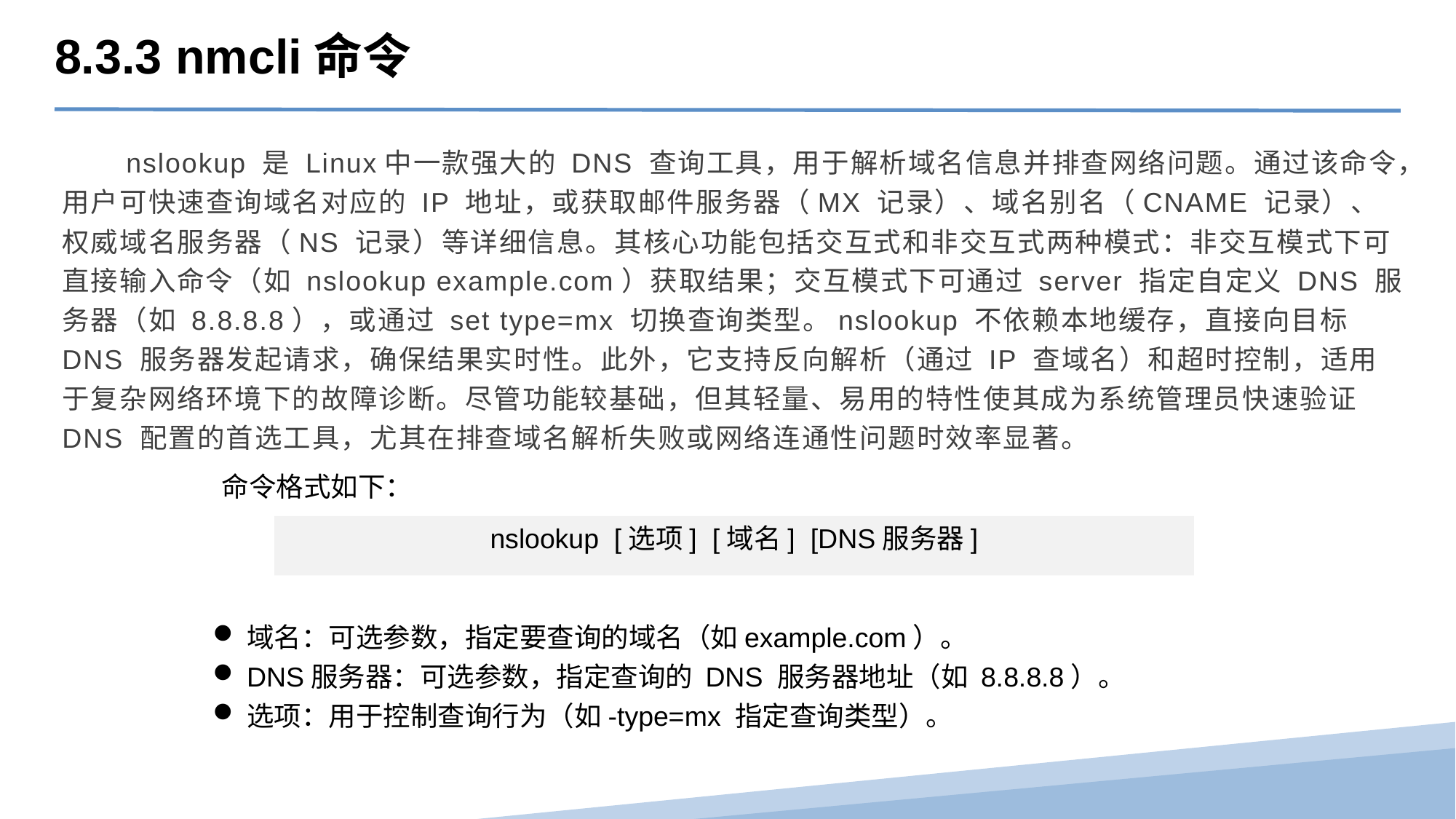

8.3.3 nmcli命令
       nslookup 是 Linux中一款强大的 DNS 查询工具，用于解析域名信息并排查网络问题。通过该命令，用户可快速查询域名对应的 IP 地址，或获取邮件服务器（MX 记录）、域名别名（CNAME 记录）、权威域名服务器（NS 记录）等详细信息。其核心功能包括交互式和非交互式两种模式：非交互模式下可直接输入命令（如 nslookup example.com）获取结果；交互模式下可通过 server 指定自定义 DNS 服务器（如 8.8.8.8），或通过 set type=mx 切换查询类型。nslookup 不依赖本地缓存，直接向目标 DNS 服务器发起请求，确保结果实时性。此外，它支持反向解析（通过 IP 查域名）和超时控制，适用于复杂网络环境下的故障诊断。尽管功能较基础，但其轻量、易用的特性使其成为系统管理员快速验证 DNS 配置的首选工具，尤其在排查域名解析失败或网络连通性问题时效率显著。
命令格式如下：

nslookup  [选项]  [域名]  [DNS服务器]

域名：可选参数，指定要查询的域名（如example.com）。
DNS服务器：可选参数，指定查询的 DNS 服务器地址（如 8.8.8.8）。
选项：用于控制查询行为（如-type=mx 指定查询类型）。